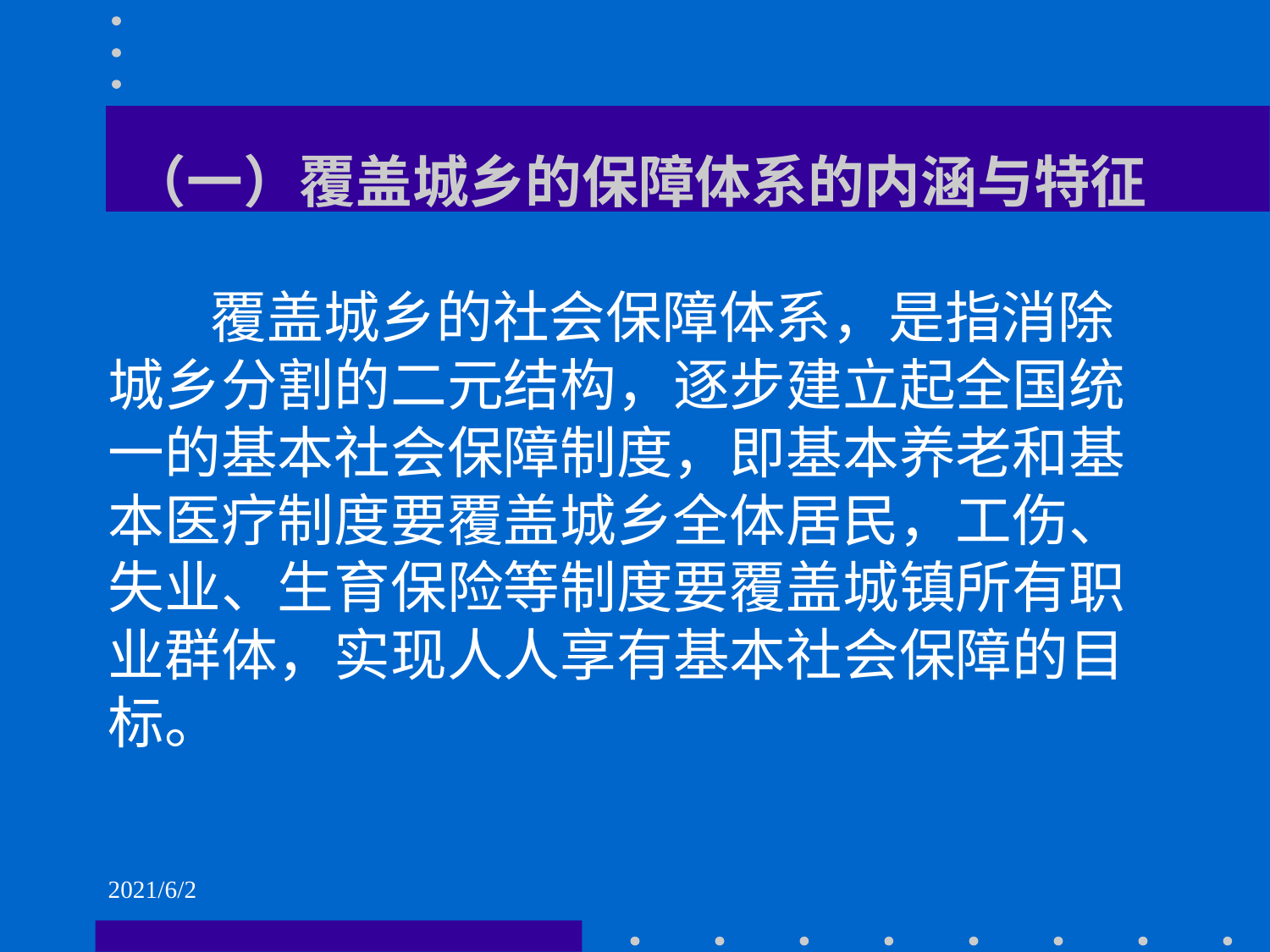

# （一）覆盖城乡的保障体系的内涵与特征
       覆盖城乡的社会保障体系，是指消除城乡分割的二元结构，逐步建立起全国统一的基本社会保障制度，即基本养老和基本医疗制度要覆盖城乡全体居民，工伤、失业、生育保险等制度要覆盖城镇所有职业群体，实现人人享有基本社会保障的目标。

2021/6/2